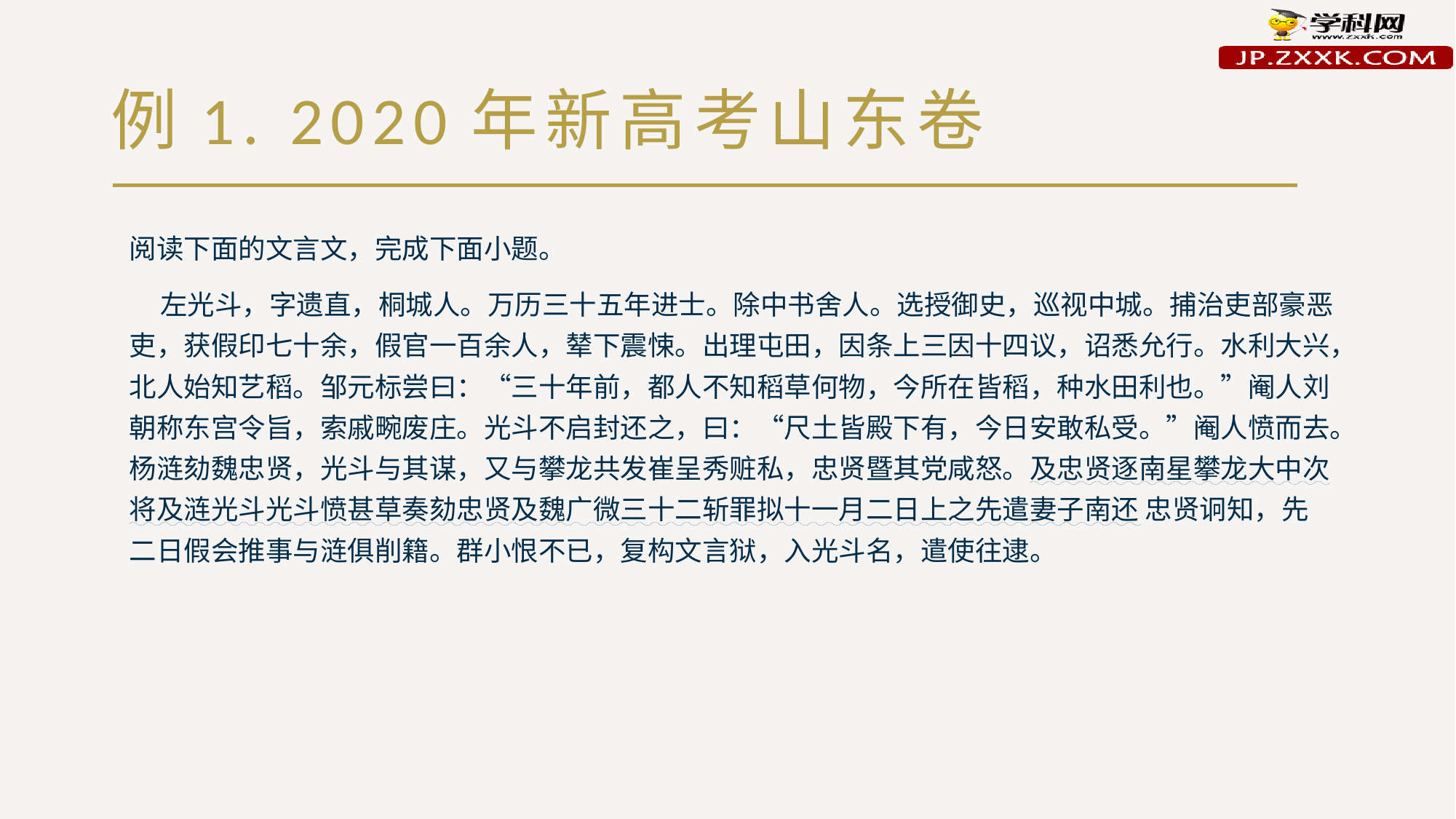

# 例1. 2020年新高考山东卷
阅读下面的文言文，完成下面小题。
    左光斗，字遗直，桐城人。万历三十五年进士。除中书舍人。选授御史，巡视中城。捕治吏部豪恶吏，获假印七十余，假官一百余人，辇下震悚。出理屯田，因条上三因十四议，诏悉允行。水利大兴，北人始知艺稻。邹元标尝曰：“三十年前，都人不知稻草何物，今所在皆稻，种水田利也。”阉人刘朝称东宫令旨，索戚畹废庄。光斗不启封还之，曰：“尺土皆殿下有，今日安敢私受。”阉人愤而去。杨涟劾魏忠贤，光斗与其谋，又与攀龙共发崔呈秀赃私，忠贤暨其党咸怒。及忠贤逐南星攀龙大中次将及涟光斗光斗愤甚草奏劾忠贤及魏广微三十二斩罪拟十一月二日上之先遣妻子南还 忠贤诇知，先二日假会推事与涟俱削籍。群小恨不已，复构文言狱，入光斗名，遣使往逮。